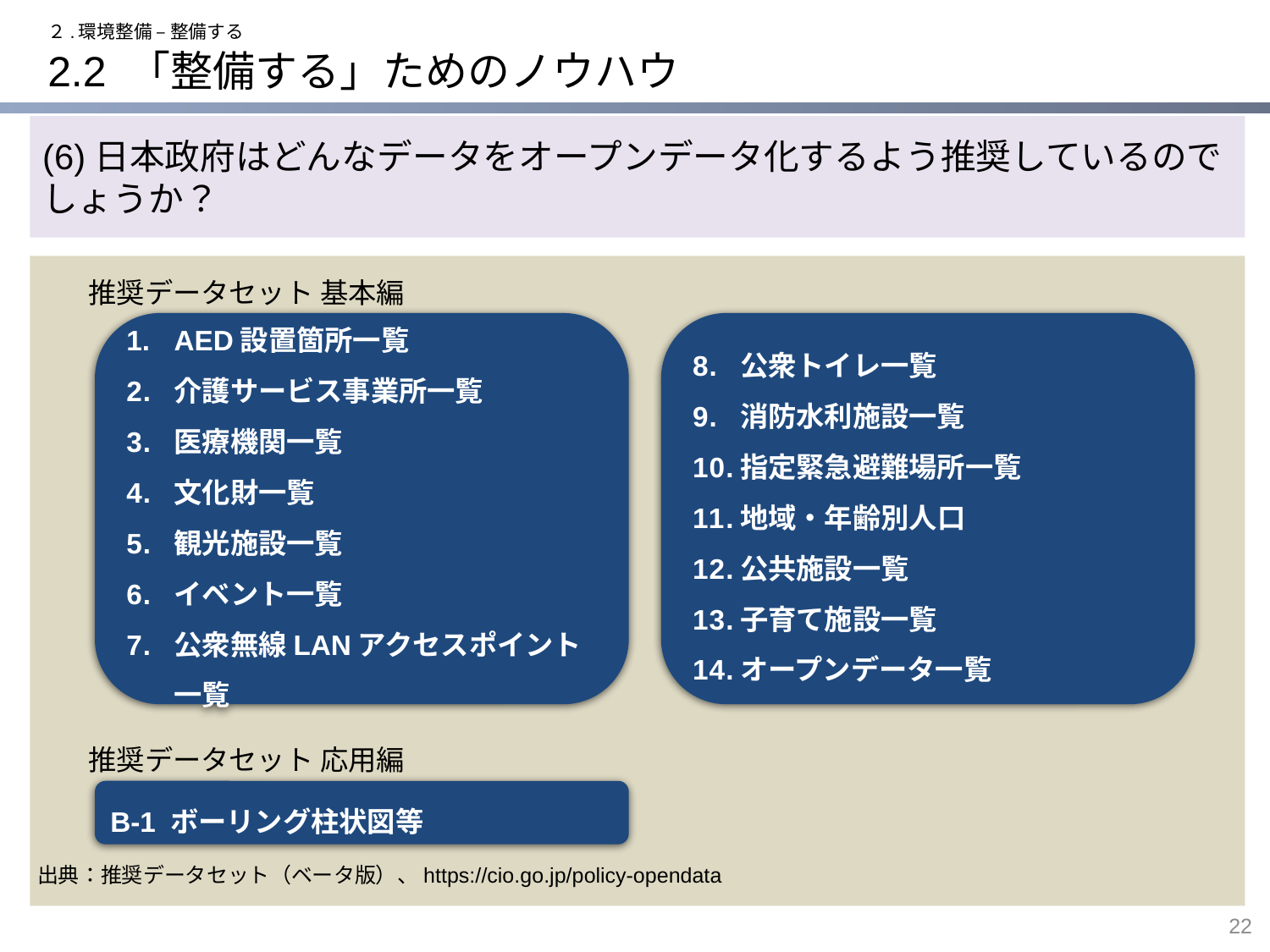

２.環境整備 – 整備する
# 2.2 「整備する」ためのノウハウ
(6)日本政府はどんなデータをオープンデータ化するよう推奨しているのでしょうか？

推奨データセット 基本編
AED設置箇所一覧
介護サービス事業所一覧
医療機関一覧
文化財一覧
観光施設一覧
イベント一覧
公衆無線LANアクセスポイント一覧
公衆トイレ一覧
消防水利施設一覧
指定緊急避難場所一覧
地域・年齢別人口
公共施設一覧
子育て施設一覧
オープンデータ一覧
推奨データセット 応用編
B-1 ボーリング柱状図等
出典：推奨データセット（ベータ版）、https://cio.go.jp/policy-opendata
22